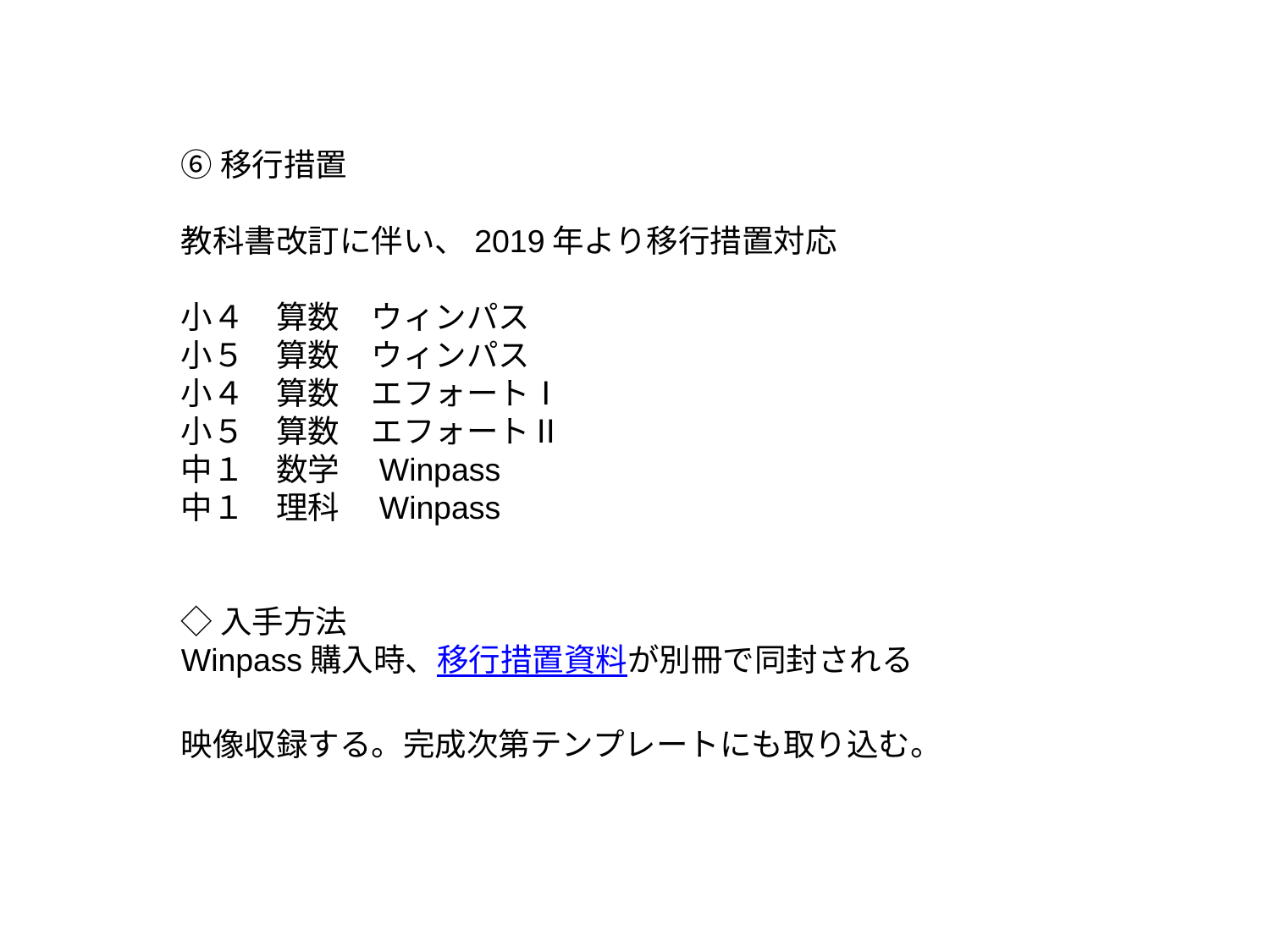

⑥移行措置

教科書改訂に伴い、2019年より移行措置対応

小４　算数　ウィンパス
小５　算数　ウィンパス
小４　算数　エフォートⅠ
小５　算数　エフォートⅡ
中１　数学　Winpass
中１　理科　Winpass

◇入手方法
Winpass購入時、移行措置資料が別冊で同封される

映像収録する。完成次第テンプレートにも取り込む。